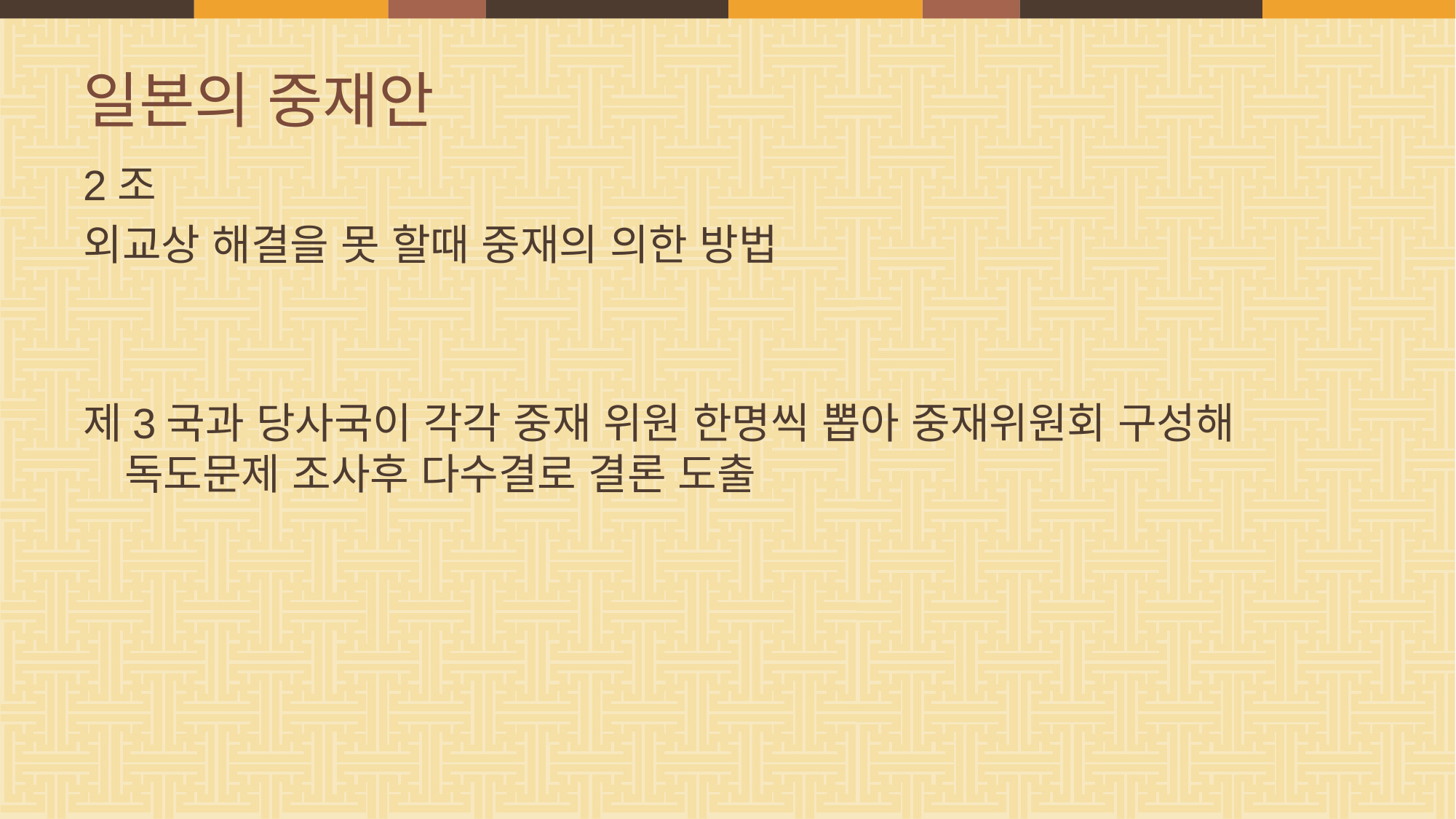

# 일본의 중재안
2조
외교상 해결을 못 할때 중재의 의한 방법

제3국과 당사국이 각각 중재 위원 한명씩 뽑아 중재위원회 구성해 독도문제 조사후 다수결로 결론 도출